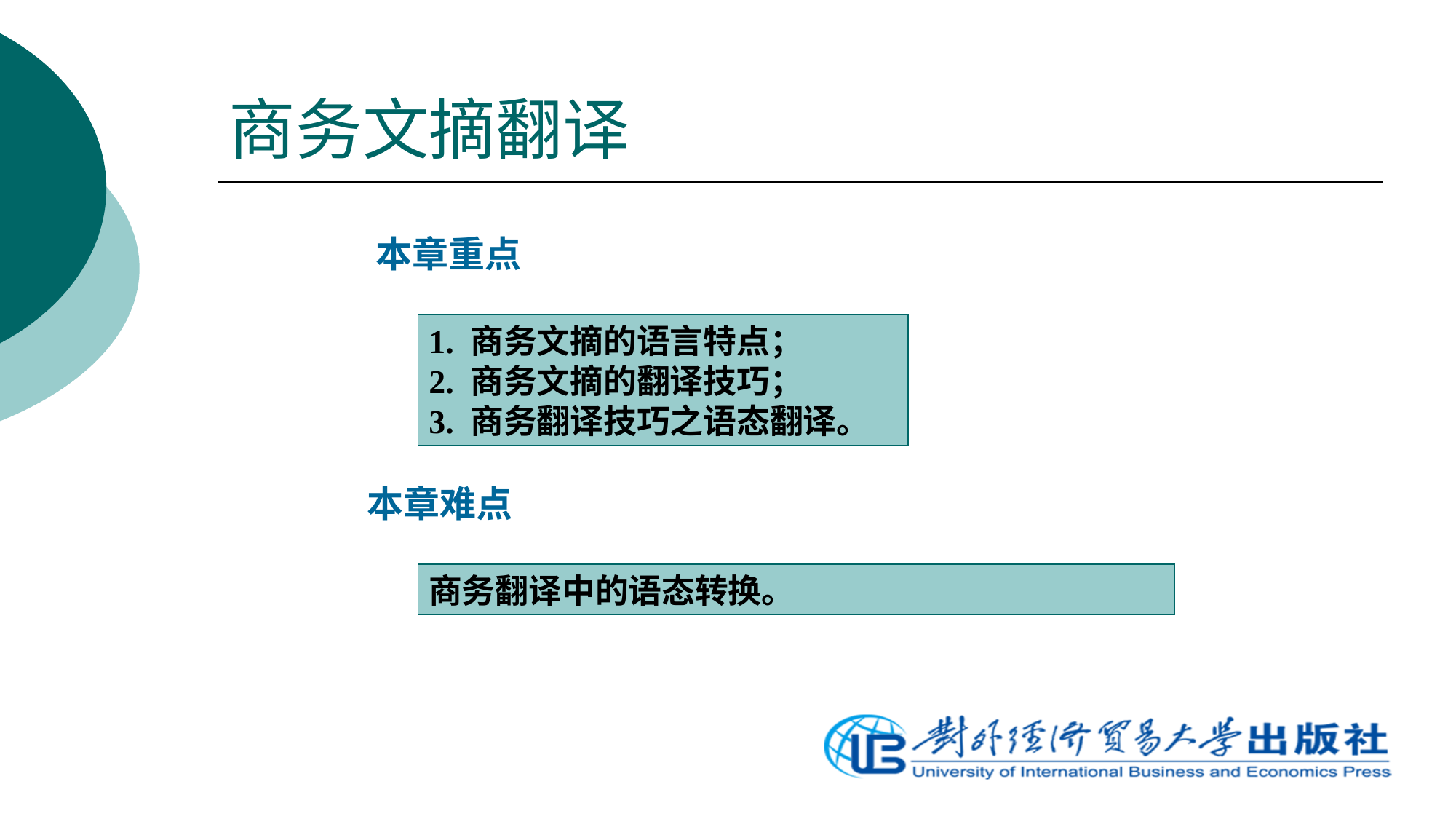

# 商务文摘翻译
本章重点
1. 商务文摘的语言特点；
2. 商务文摘的翻译技巧；
3. 商务翻译技巧之语态翻译。
本章难点
商务翻译中的语态转换。